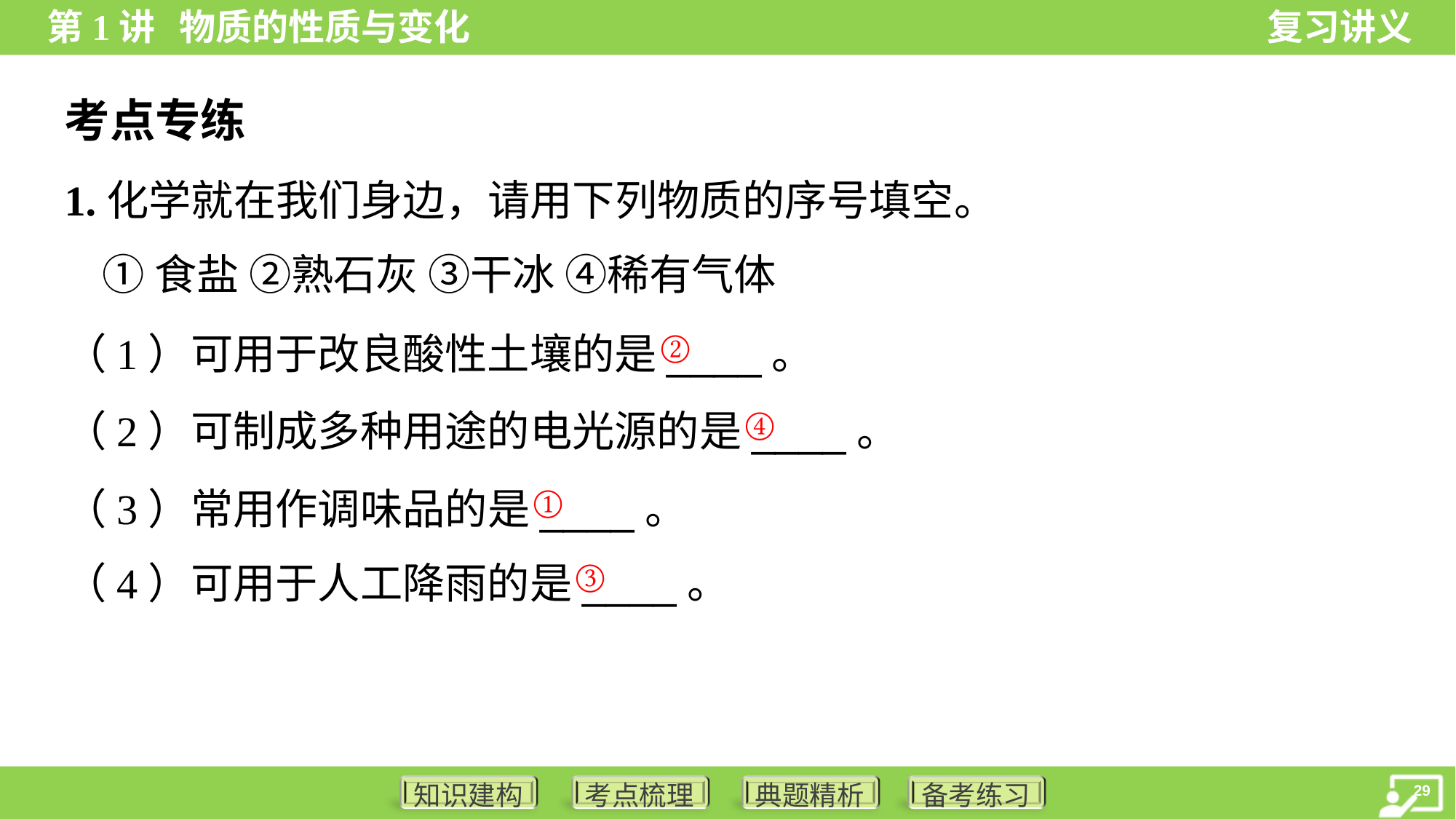

考点专练
1.化学就在我们身边，请用下列物质的序号填空。
    ①食盐 ②熟石灰 ③干冰 ④稀有气体
②
（1）可用于改良酸性土壤的是____。
（2）可制成多种用途的电光源的是____。
（3）常用作调味品的是____。
（4）可用于人工降雨的是____。
④
①
③